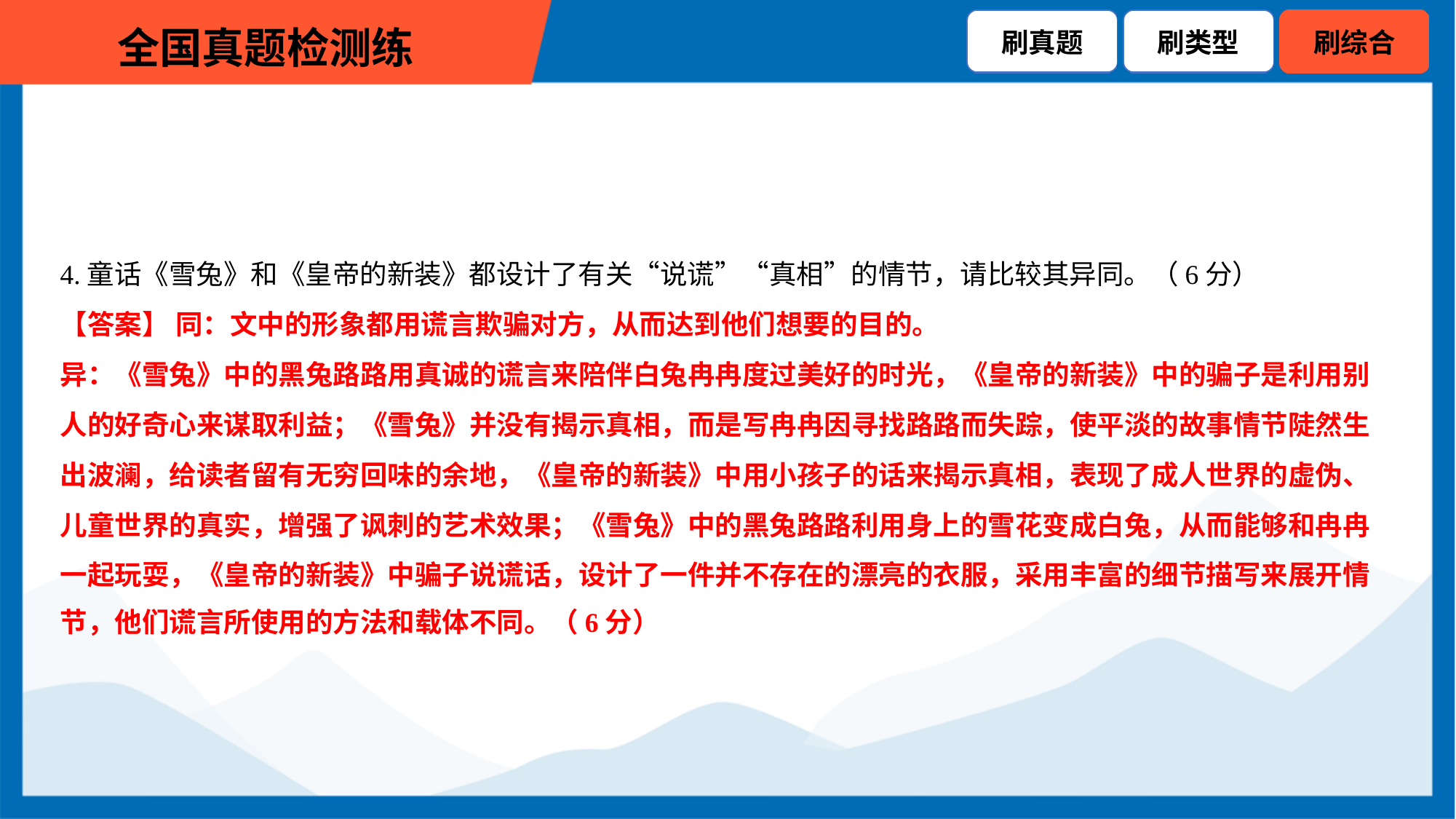

4.童话《雪兔》和《皇帝的新装》都设计了有关“说谎”“真相”的情节，请比较其异同。（6分）
【答案】 同：文中的形象都用谎言欺骗对方，从而达到他们想要的目的。
异：《雪兔》中的黑兔路路用真诚的谎言来陪伴白兔冉冉度过美好的时光，《皇帝的新装》中的骗子是利用别
人的好奇心来谋取利益；《雪兔》并没有揭示真相，而是写冉冉因寻找路路而失踪，使平淡的故事情节陡然生
出波澜，给读者留有无穷回味的余地，《皇帝的新装》中用小孩子的话来揭示真相，表现了成人世界的虚伪、
儿童世界的真实，增强了讽刺的艺术效果；《雪兔》中的黑兔路路利用身上的雪花变成白兔，从而能够和冉冉
一起玩耍，《皇帝的新装》中骗子说谎话，设计了一件并不存在的漂亮的衣服，采用丰富的细节描写来展开情
节，他们谎言所使用的方法和载体不同。（6分）